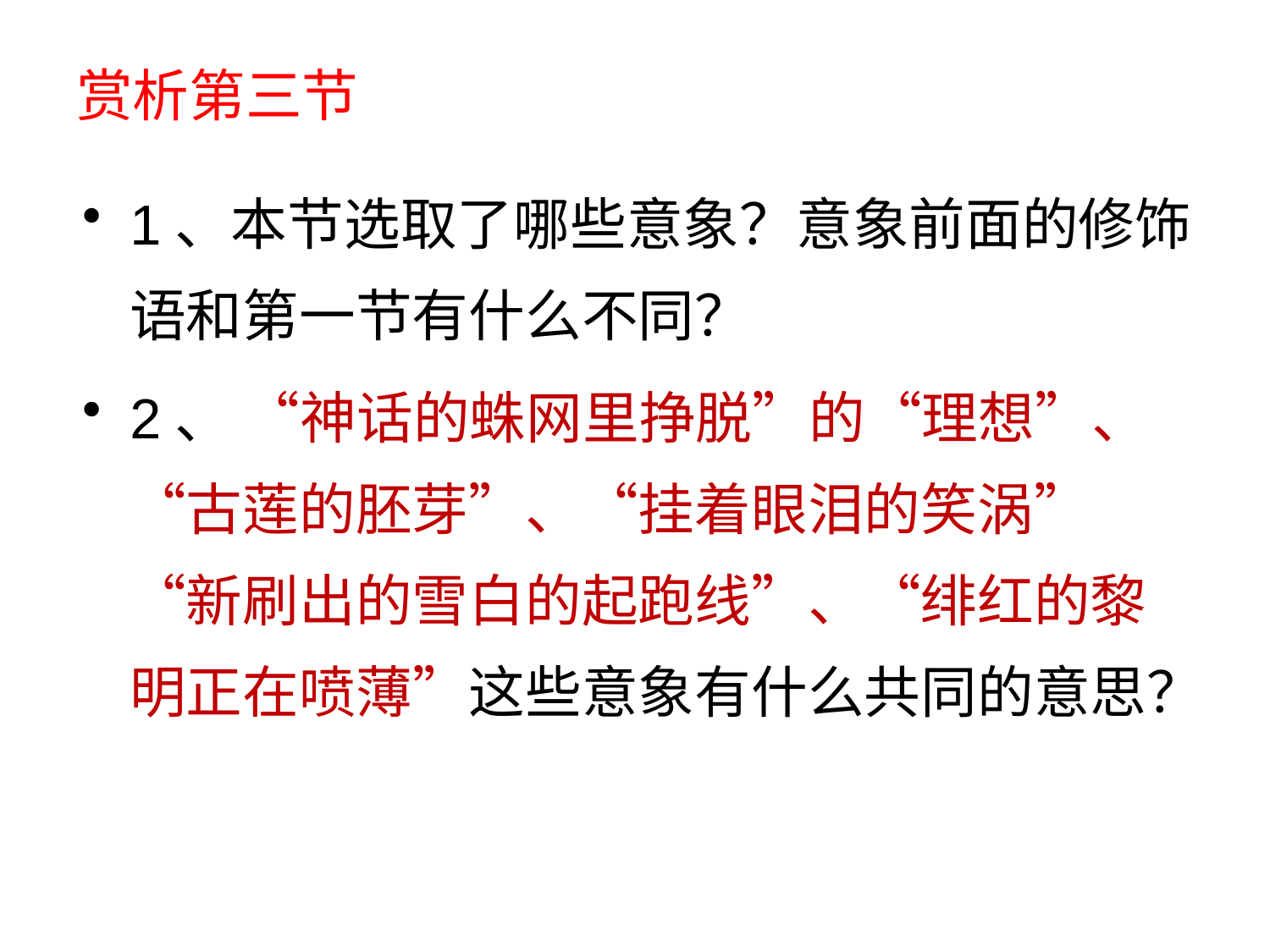

# 赏析第三节
1、本节选取了哪些意象？意象前面的修饰语和第一节有什么不同？
2、 “神话的蛛网里挣脱”的“理想”、“古莲的胚芽”、“挂着眼泪的笑涡”
“新刷出的雪白的起跑线”、“绯红的黎明正在喷薄”这些意象有什么共同的意思？